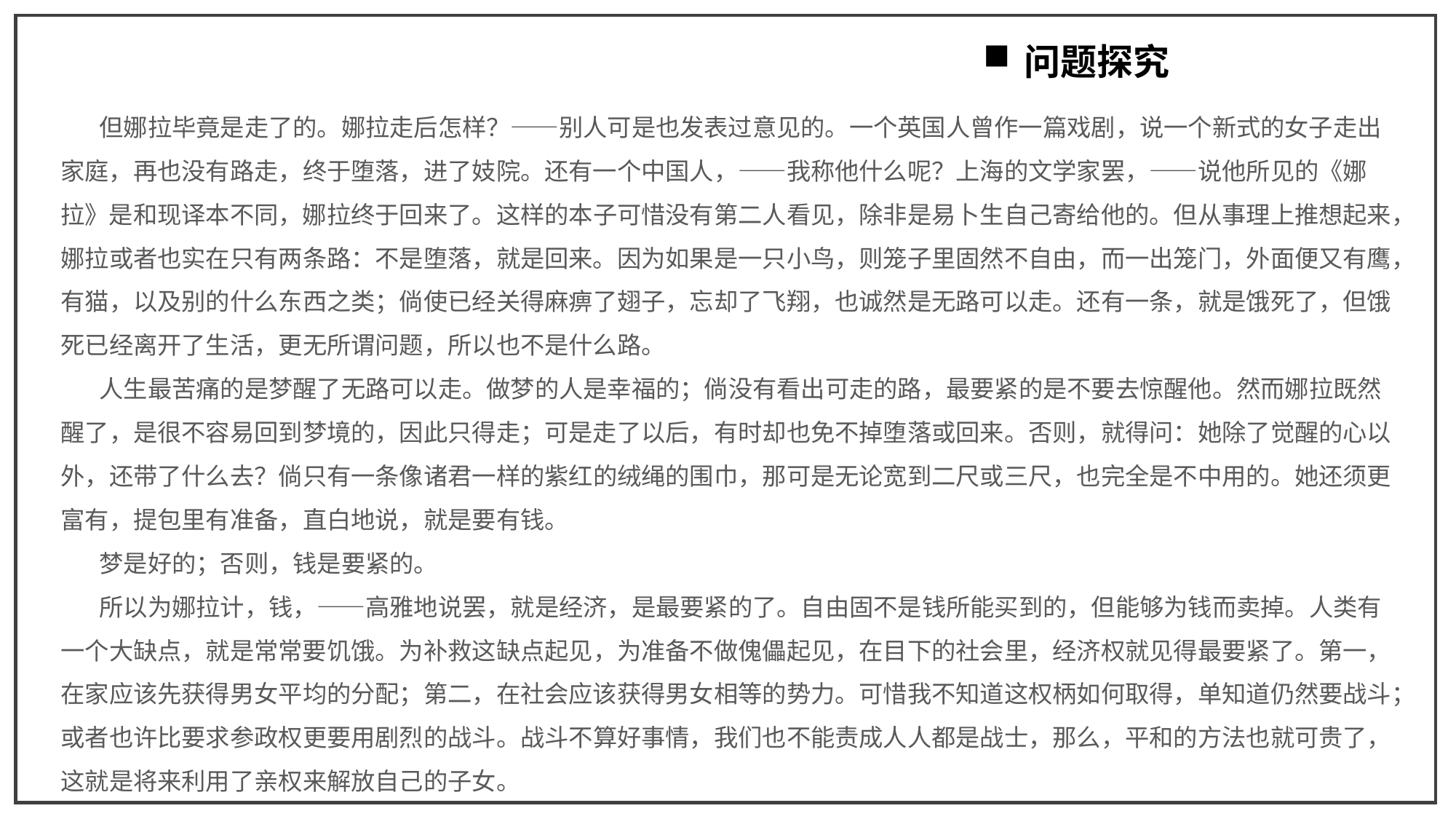

问题探究
      但娜拉毕竟是走了的。娜拉走后怎样？——别人可是也发表过意见的。一个英国人曾作一篇戏剧，说一个新式的女子走出家庭，再也没有路走，终于堕落，进了妓院。还有一个中国人，——我称他什么呢？上海的文学家罢，——说他所见的《娜拉》是和现译本不同，娜拉终于回来了。这样的本子可惜没有第二人看见，除非是易卜生自己寄给他的。但从事理上推想起来，娜拉或者也实在只有两条路：不是堕落，就是回来。因为如果是一只小鸟，则笼子里固然不自由，而一出笼门，外面便又有鹰，有猫，以及别的什么东西之类；倘使已经关得麻痹了翅子，忘却了飞翔，也诚然是无路可以走。还有一条，就是饿死了，但饿死已经离开了生活，更无所谓问题，所以也不是什么路。
      人生最苦痛的是梦醒了无路可以走。做梦的人是幸福的；倘没有看出可走的路，最要紧的是不要去惊醒他。然而娜拉既然醒了，是很不容易回到梦境的，因此只得走；可是走了以后，有时却也免不掉堕落或回来。否则，就得问：她除了觉醒的心以外，还带了什么去？倘只有一条像诸君一样的紫红的绒绳的围巾，那可是无论宽到二尺或三尺，也完全是不中用的。她还须更富有，提包里有准备，直白地说，就是要有钱。
      梦是好的；否则，钱是要紧的。
      所以为娜拉计，钱，——高雅地说罢，就是经济，是最要紧的了。自由固不是钱所能买到的，但能够为钱而卖掉。人类有一个大缺点，就是常常要饥饿。为补救这缺点起见，为准备不做傀儡起见，在目下的社会里，经济权就见得最要紧了。第一，在家应该先获得男女平均的分配；第二，在社会应该获得男女相等的势力。可惜我不知道这权柄如何取得，单知道仍然要战斗；或者也许比要求参政权更要用剧烈的战斗。战斗不算好事情，我们也不能责成人人都是战士，那么，平和的方法也就可贵了，这就是将来利用了亲权来解放自己的子女。